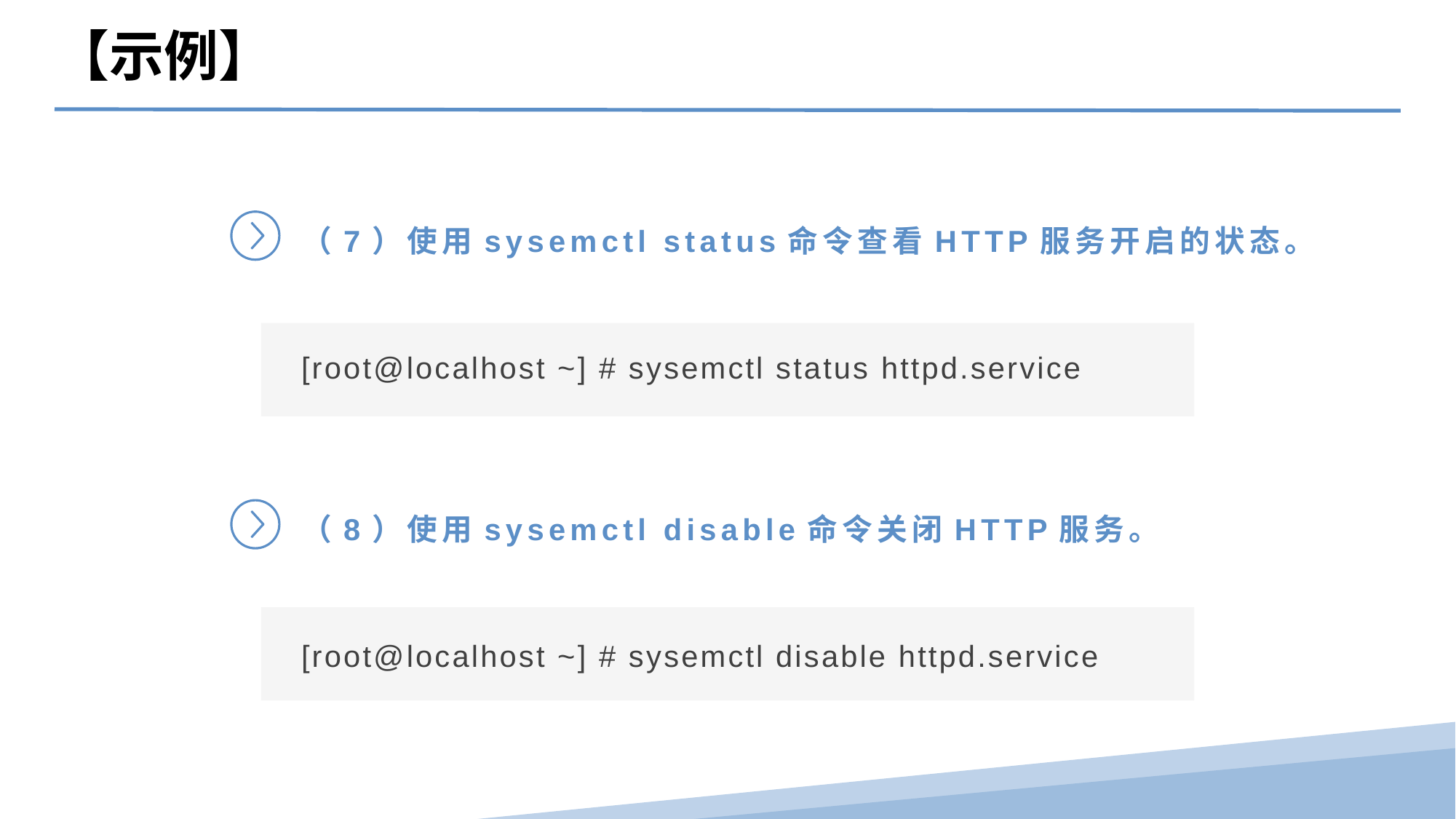

【示例】
（7）使用sysemctl status命令查看HTTP服务开启的状态。

[root@localhost ~] # sysemctl status httpd.service

（8）使用sysemctl disable命令关闭HTTP服务。

[root@localhost ~] # sysemctl disable httpd.service